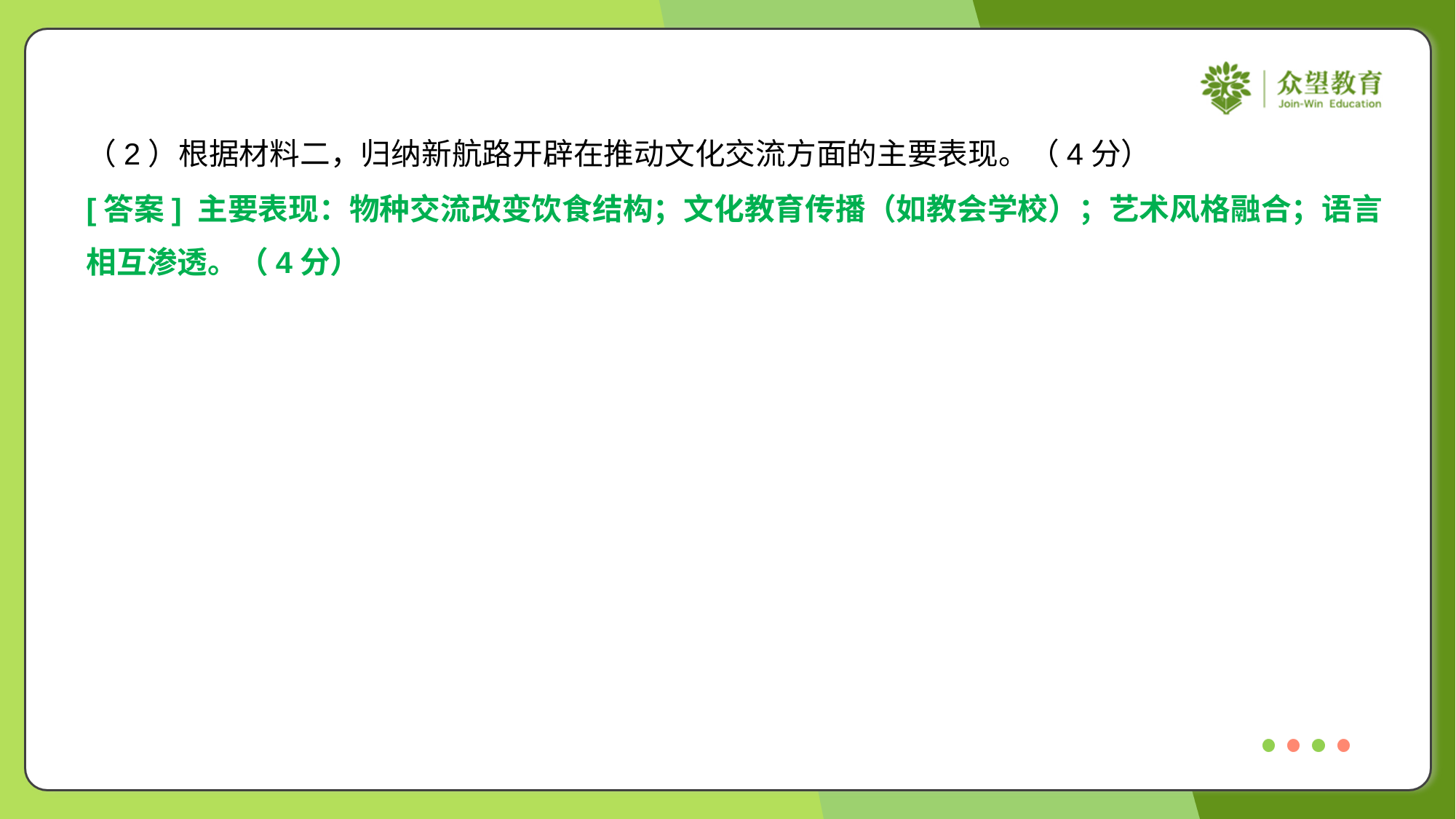

（2）根据材料二，归纳新航路开辟在推动文化交流方面的主要表现。（4分）
[答案] 主要表现：物种交流改变饮食结构；文化教育传播（如教会学校）；艺术风格融合；语言
相互渗透。（4分）